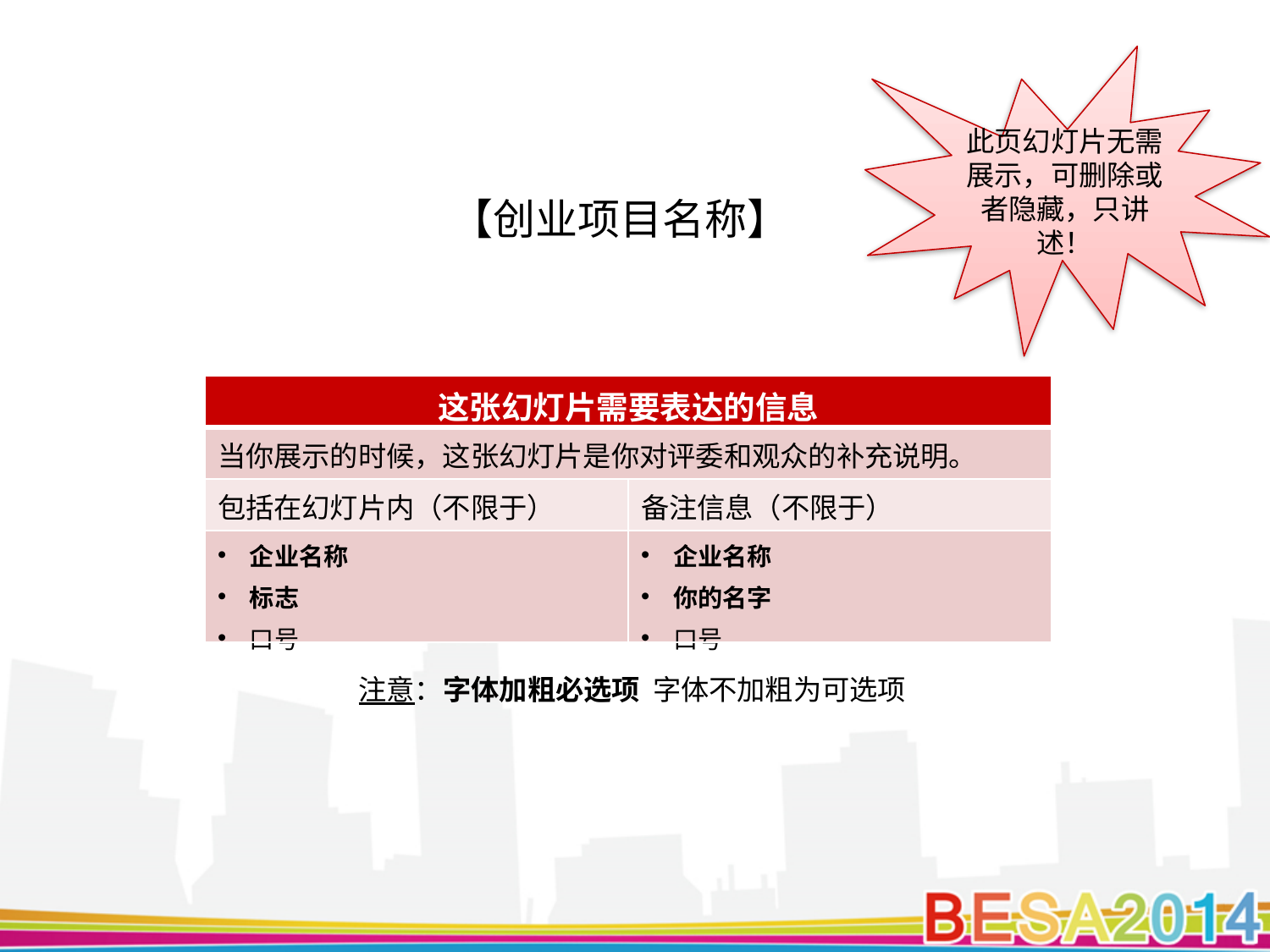

此页幻灯片无需展示，可删除或者隐藏，只讲述！
【创业项目名称】

| 这张幻灯片需要表达的信息 |  |
| --- | --- |
| 当你展示的时候，这张幻灯片是你对评委和观众的补充说明。 |  |
| 包括在幻灯片内（不限于） | 备注信息（不限于） |
| 企业名称 标志 口号 | 企业名称 你的名字 口号 |
注意：字体加粗必选项  字体不加粗为可选项